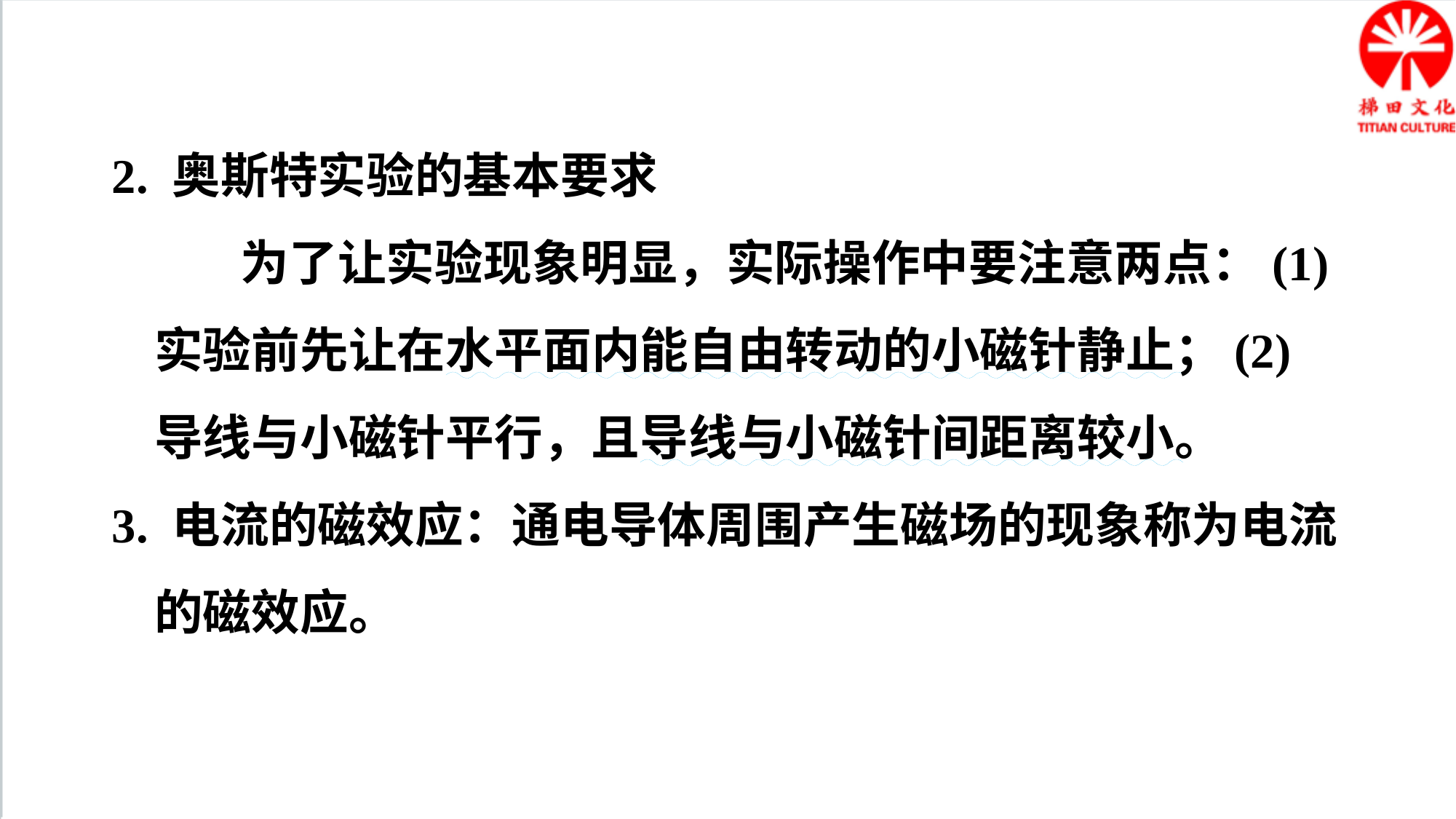

2. 奥斯特实验的基本要求
为了让实验现象明显，实际操作中要注意两点：(1)实验前先让在水平面内能自由转动的小磁针静止；(2)导线与小磁针平行，且导线与小磁针间距离较小。
3. 电流的磁效应：通电导体周围产生磁场的现象称为电流的磁效应。